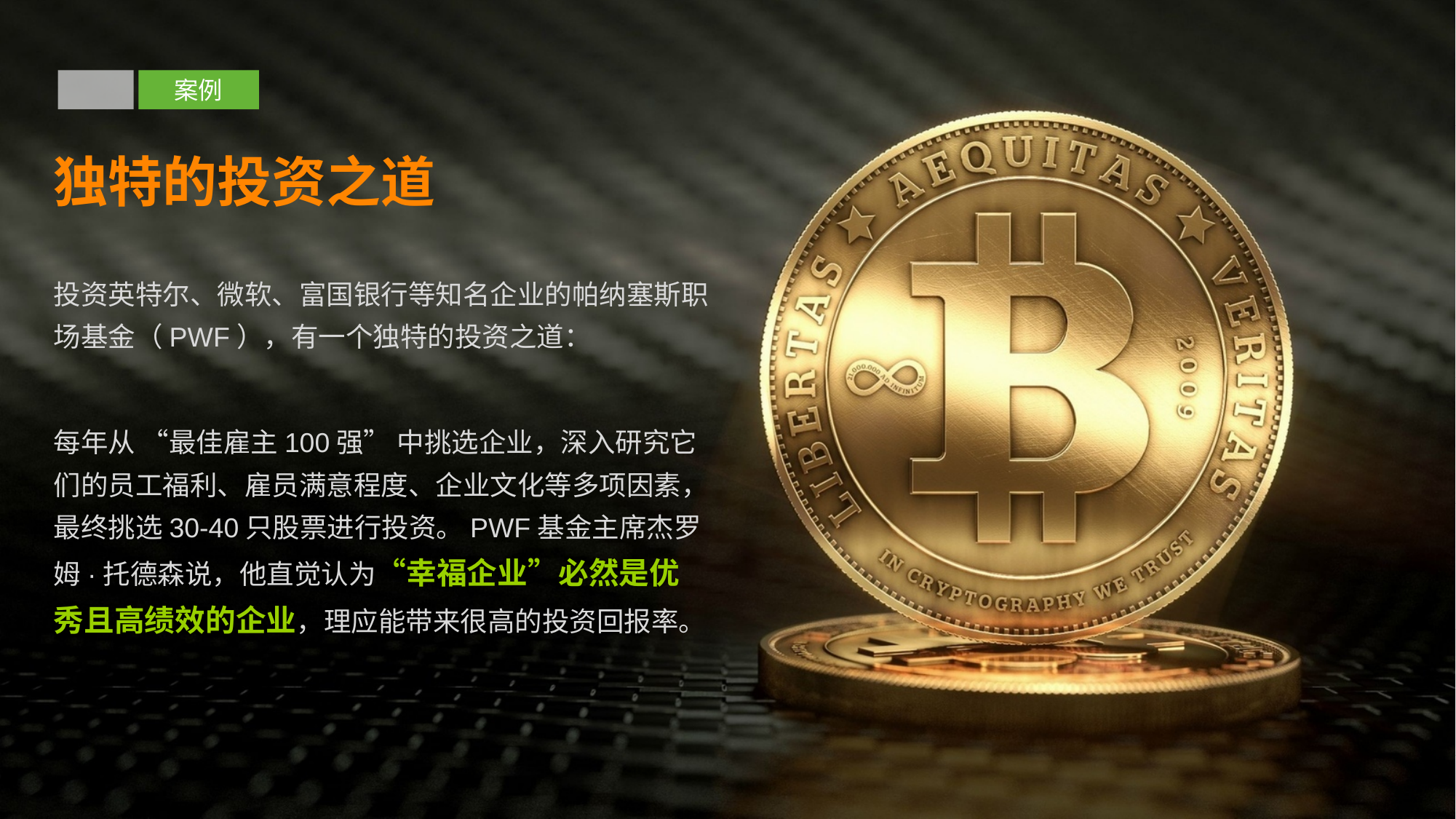

案例
独特的投资之道
投资英特尔、微软、富国银行等知名企业的帕纳塞斯职场基金（PWF），有一个独特的投资之道：
每年从 “最佳雇主100强” 中挑选企业，深入研究它们的员工福利、雇员满意程度、企业文化等多项因素，最终挑选30-40只股票进行投资。PWF基金主席杰罗姆·托德森说，他直觉认为“幸福企业”必然是优秀且高绩效的企业，理应能带来很高的投资回报率。